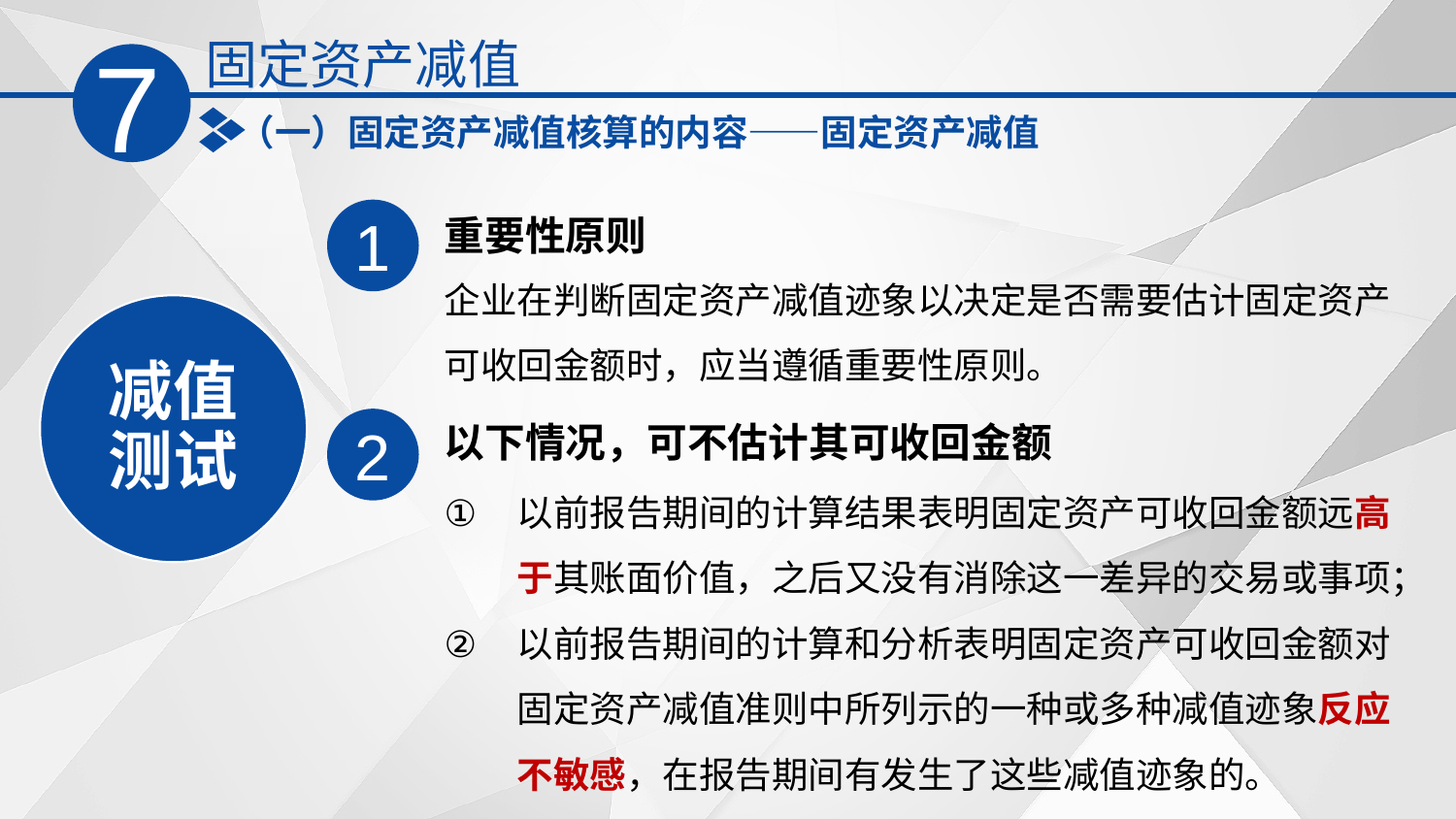

固定资产减值
7

（一）固定资产减值核算的内容——固定资产减值

重要性原则
1
企业在判断固定资产减值迹象以决定是否需要估计固定资产可收回金额时，应当遵循重要性原则。
减值测试
以下情况，可不估计其可收回金额
2
以前报告期间的计算结果表明固定资产可收回金额远高于其账面价值，之后又没有消除这一差异的交易或事项；
以前报告期间的计算和分析表明固定资产可收回金额对固定资产减值准则中所列示的一种或多种减值迹象反应不敏感，在报告期间有发生了这些减值迹象的。